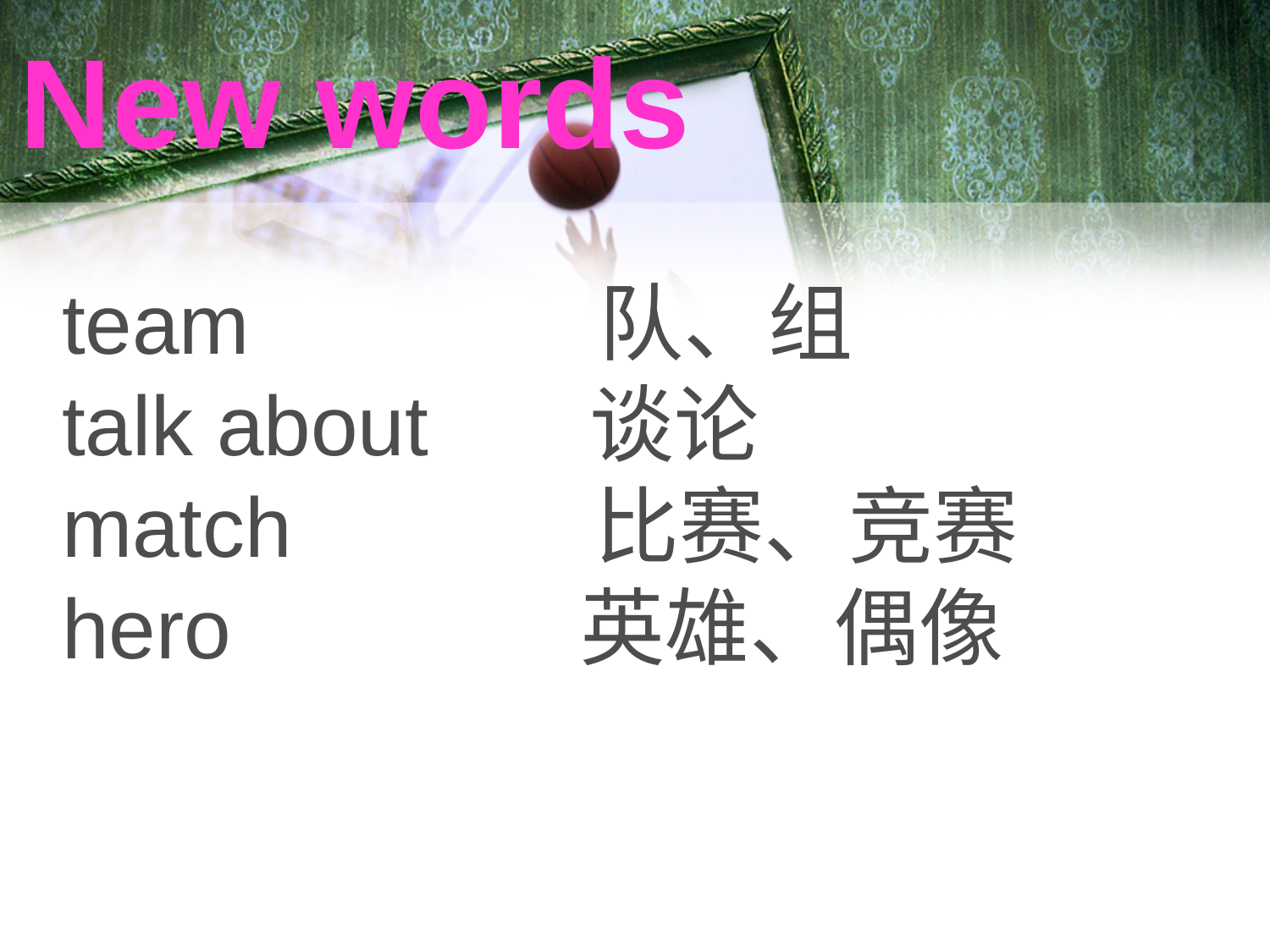

New words
team              队、组
talk about      谈论
match            比赛、竞赛
hero              英雄、偶像